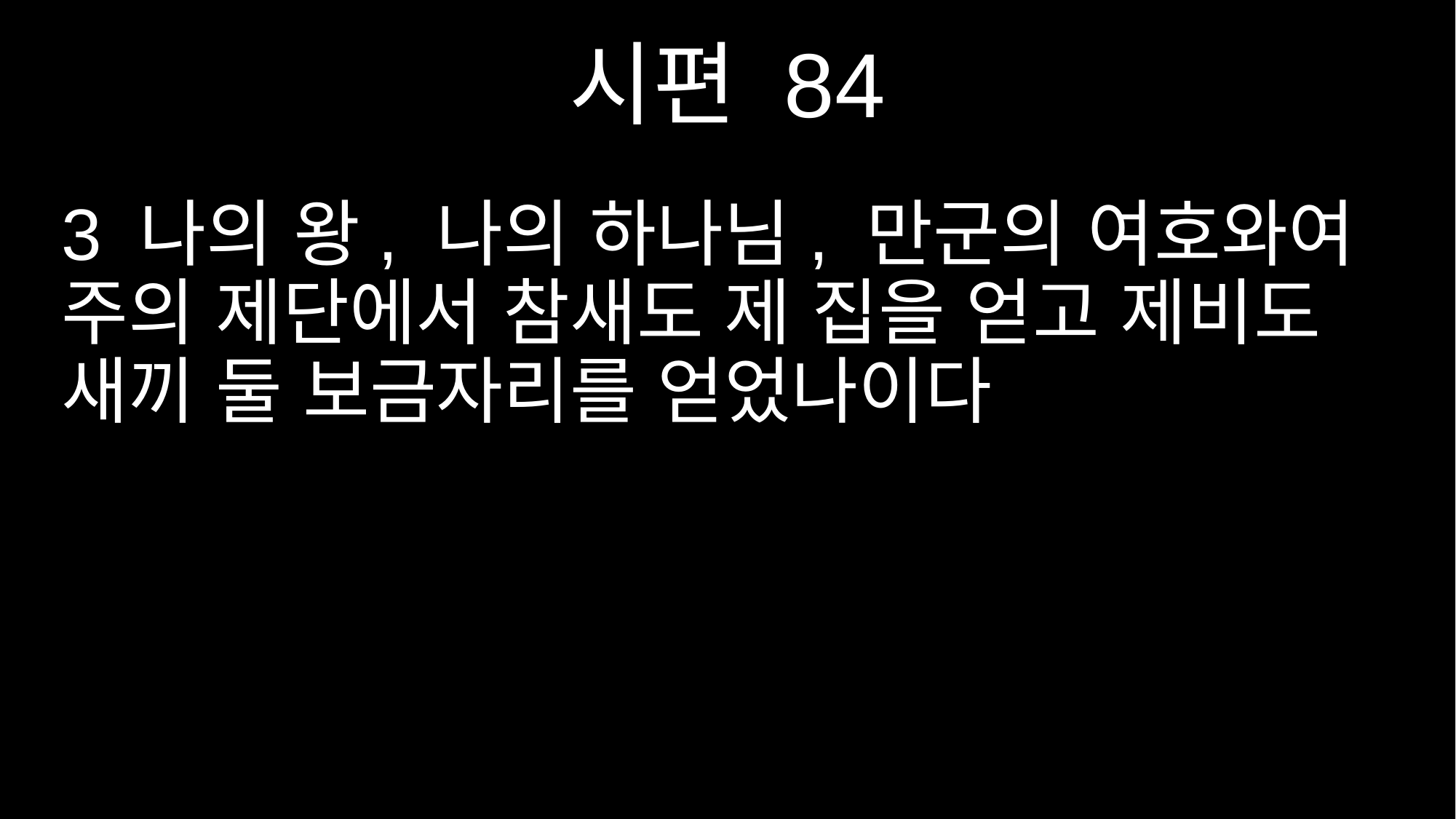

시편 84
3 나의 왕, 나의 하나님, 만군의 여호와여 주의 제단에서 참새도 제 집을 얻고 제비도 새끼 둘 보금자리를 얻었나이다